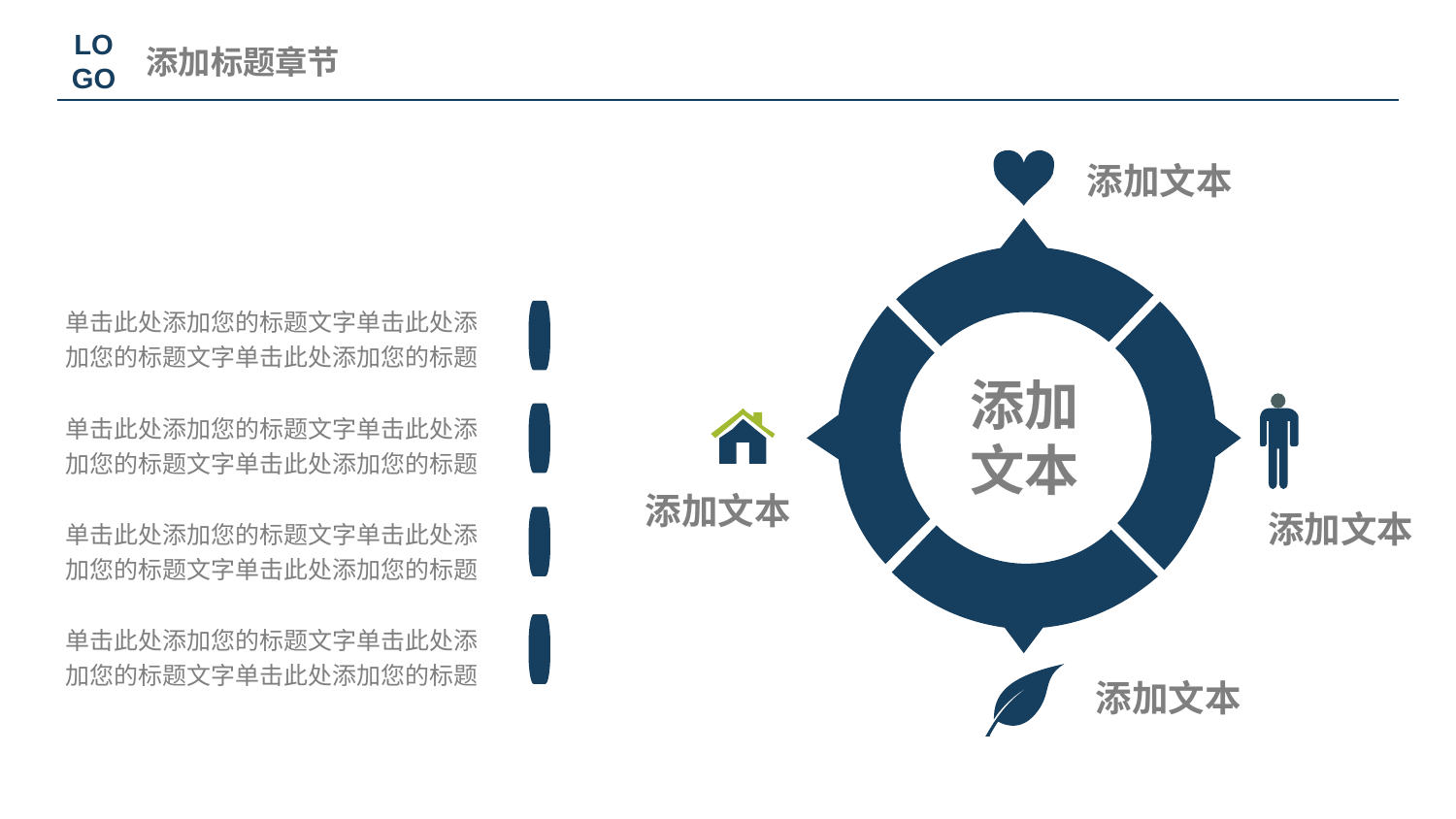

LO
GO
添加标题章节

 添加文本

单击此处添加您的标题文字单击此处添加您的标题文字单击此处添加您的标题

添加
文本

单击此处添加您的标题文字单击此处添加您的标题文字单击此处添加您的标题

 添加文本
 添加文本
单击此处添加您的标题文字单击此处添加您的标题文字单击此处添加您的标题

单击此处添加您的标题文字单击此处添加您的标题文字单击此处添加您的标题

 添加文本